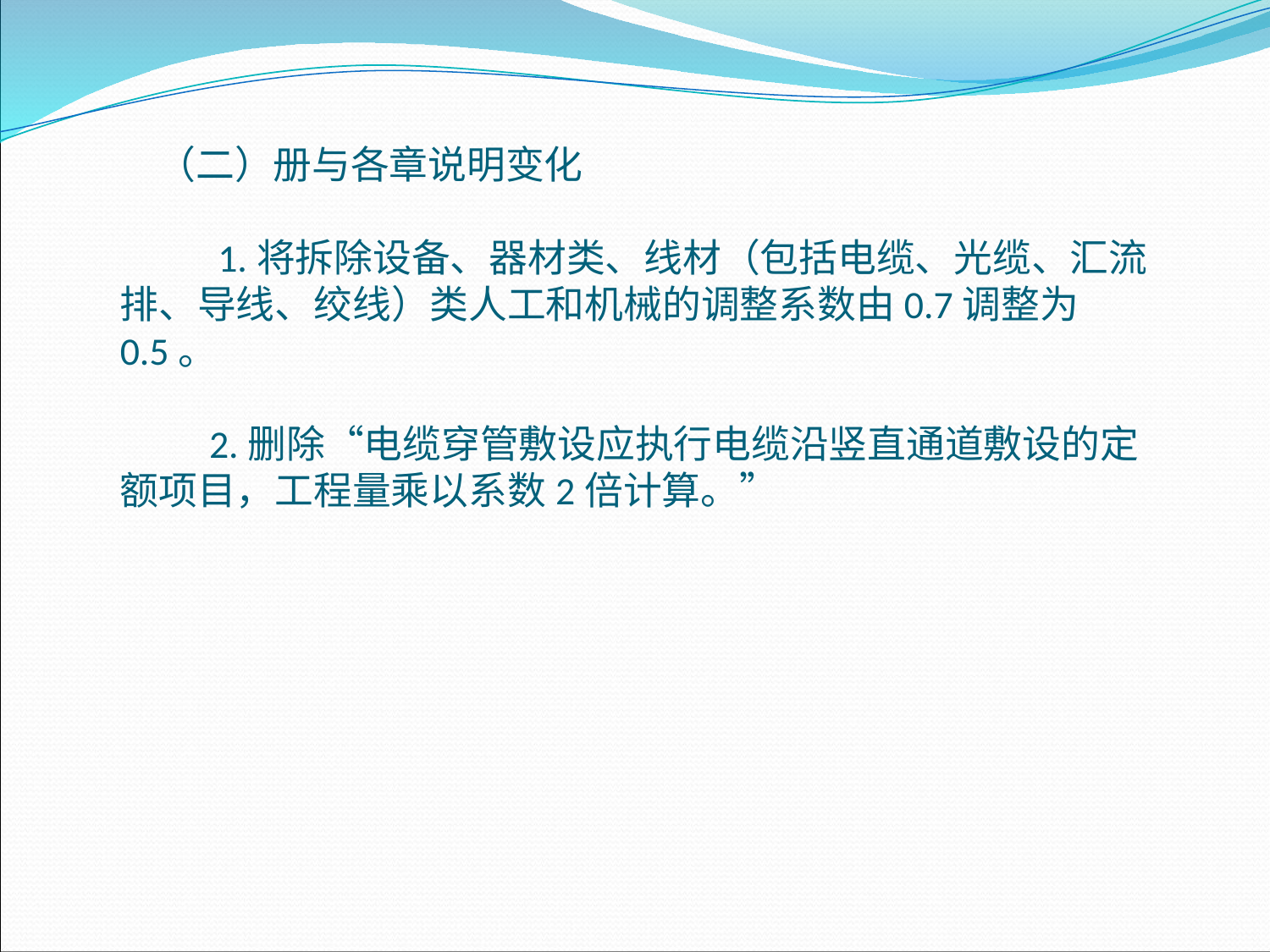

（二）册与各章说明变化

       1.将拆除设备、器材类、线材（包括电缆、光缆、汇流排、导线、绞线）类人工和机械的调整系数由0.7调整为0.5。

      2.删除“电缆穿管敷设应执行电缆沿竖直通道敷设的定额项目，工程量乘以系数2倍计算。”
25